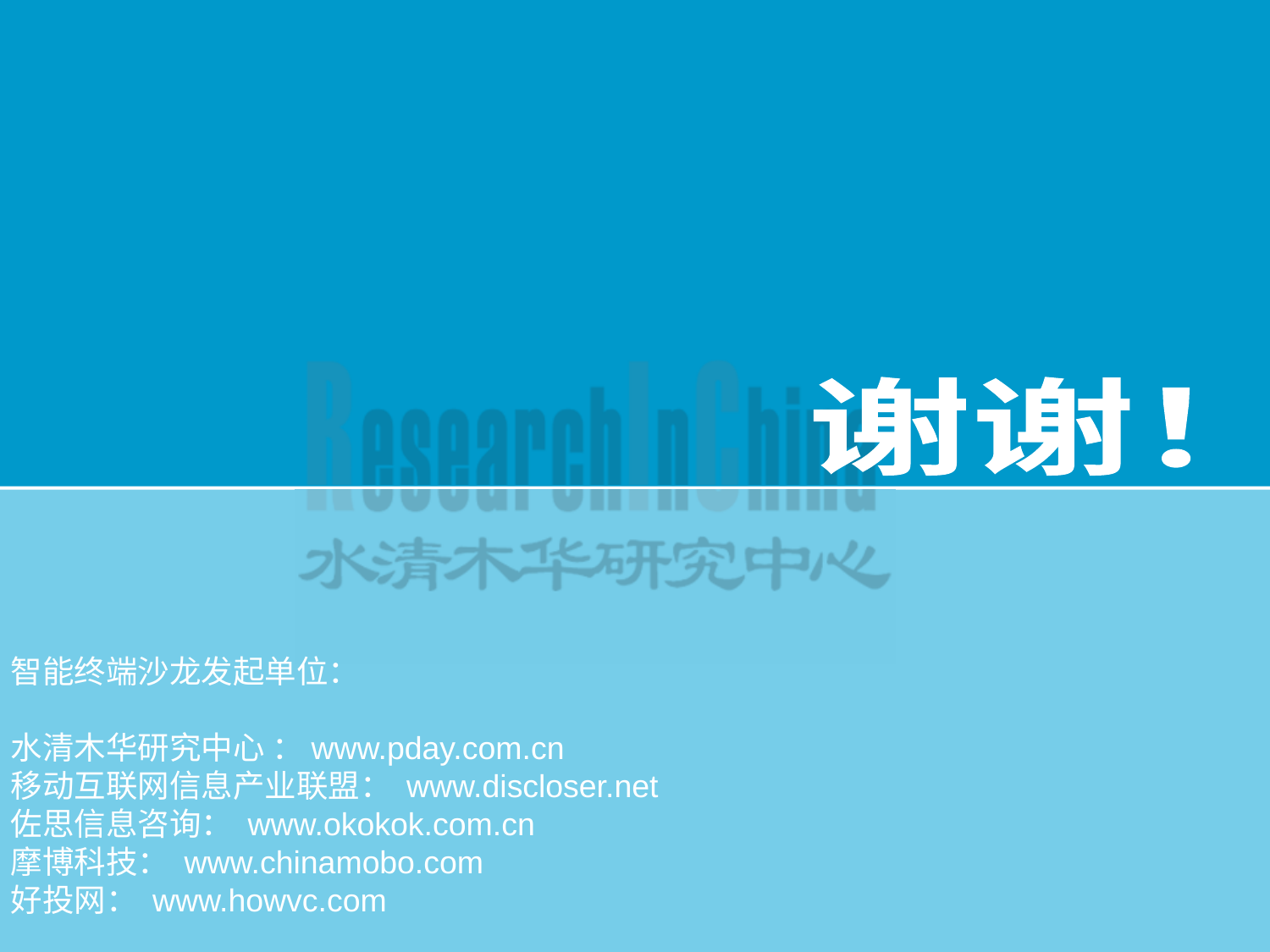

谢谢！
智能终端沙龙发起单位：

水清木华研究中心 ：www.pday.com.cn
移动互联网信息产业联盟： www.discloser.net
佐思信息咨询： www.okokok.com.cn
摩博科技： www.chinamobo.com
好投网： www.howvc.com